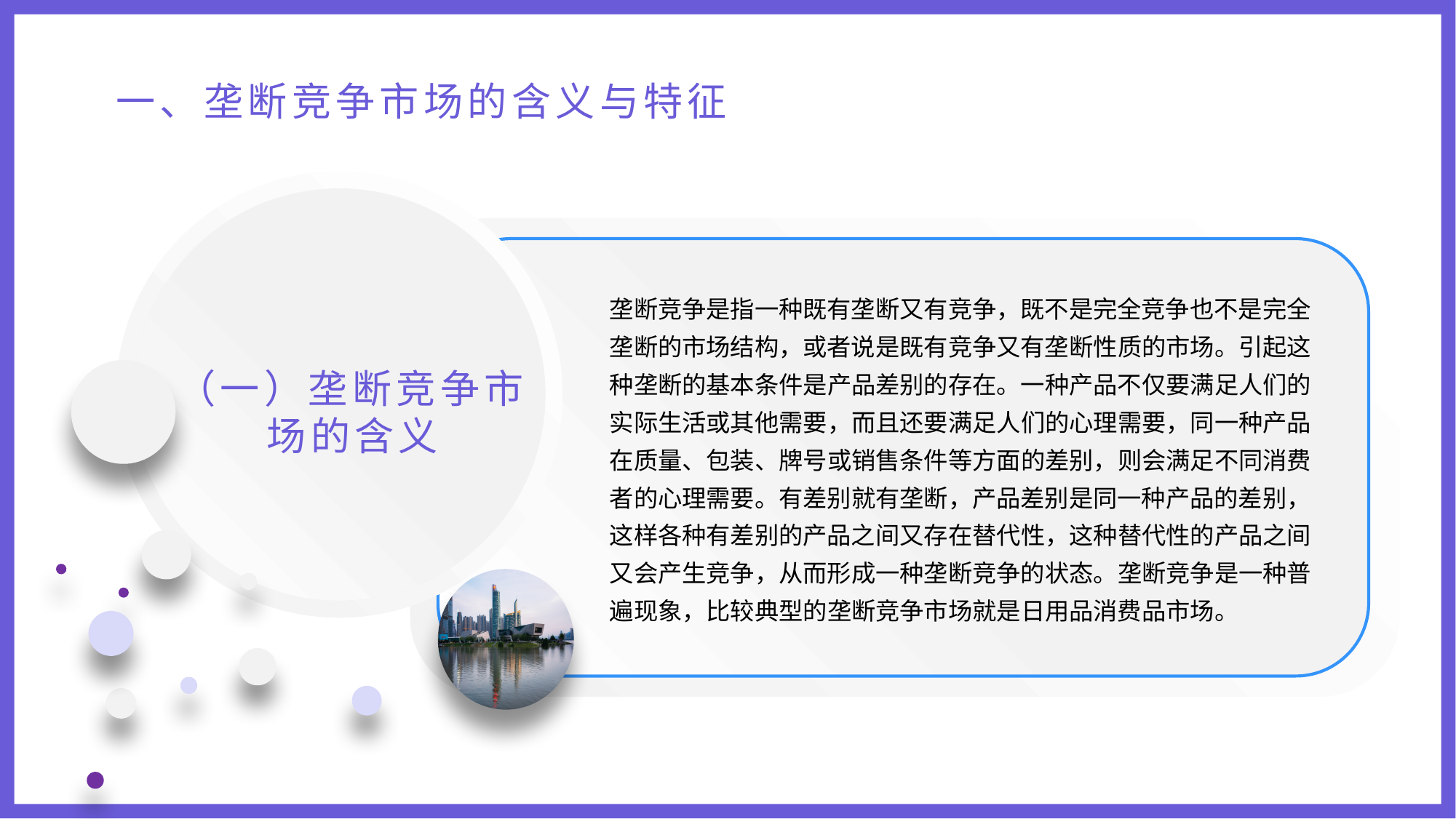

一、垄断竞争市场的含义与特征

垄断竞争是指一种既有垄断又有竞争，既不是完全竞争也不是完全垄断的市场结构，或者说是既有竞争又有垄断性质的市场。引起这种垄断的基本条件是产品差别的存在。一种产品不仅要满足人们的实际生活或其他需要，而且还要满足人们的心理需要，同一种产品在质量、包装、牌号或销售条件等方面的差别，则会满足不同消费者的心理需要。有差别就有垄断，产品差别是同一种产品的差别，这样各种有差别的产品之间又存在替代性，这种替代性的产品之间又会产生竞争，从而形成一种垄断竞争的状态。垄断竞争是一种普遍现象，比较典型的垄断竞争市场就是日用品消费品市场。
（一）垄断竞争市场的含义